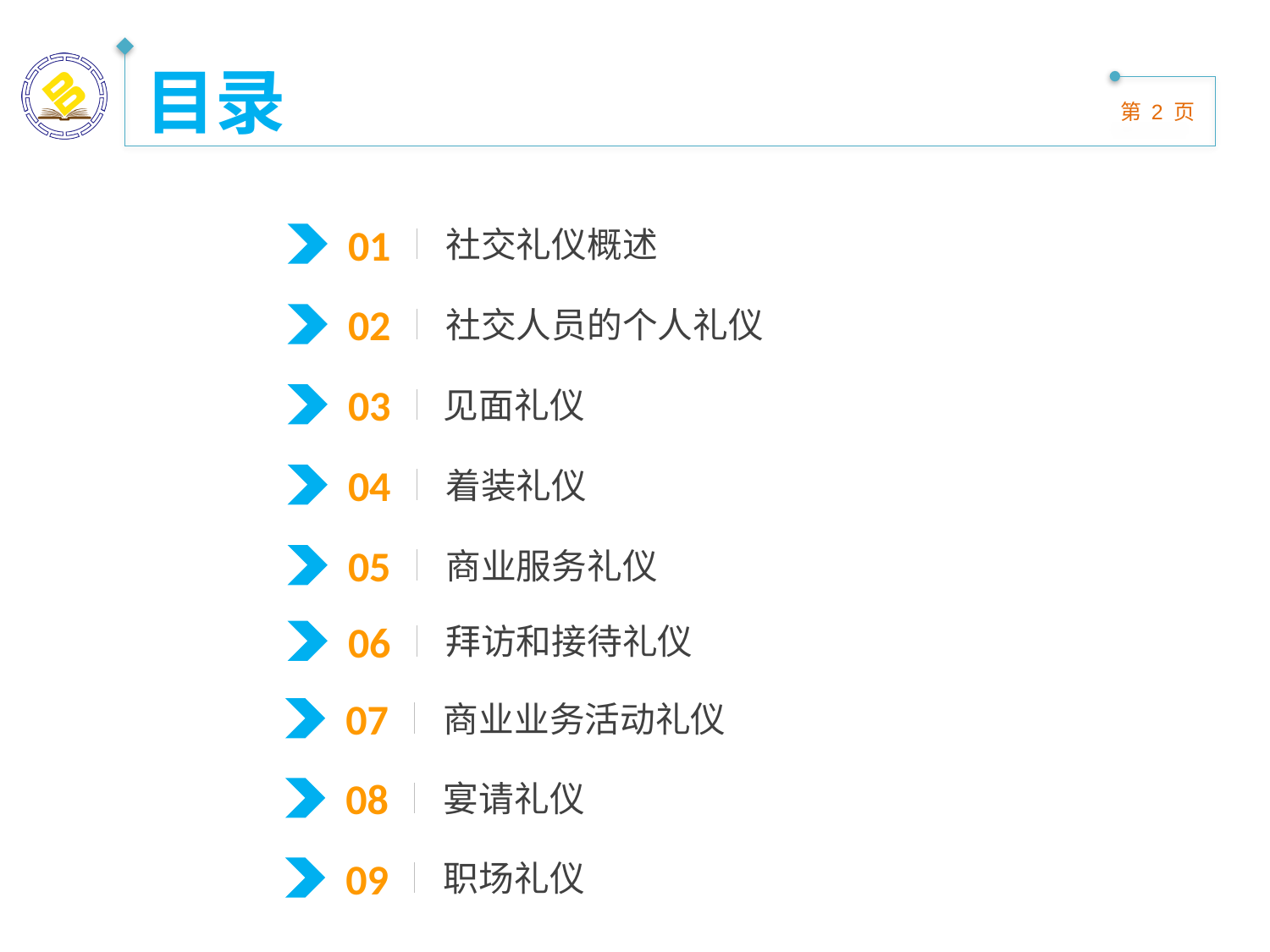

目录
01
社交礼仪概述

02
社交人员的个人礼仪

03
见面礼仪

04
着装礼仪

05
商业服务礼仪

06
拜访和接待礼仪

07
商业业务活动礼仪

08
宴请礼仪

09
职场礼仪